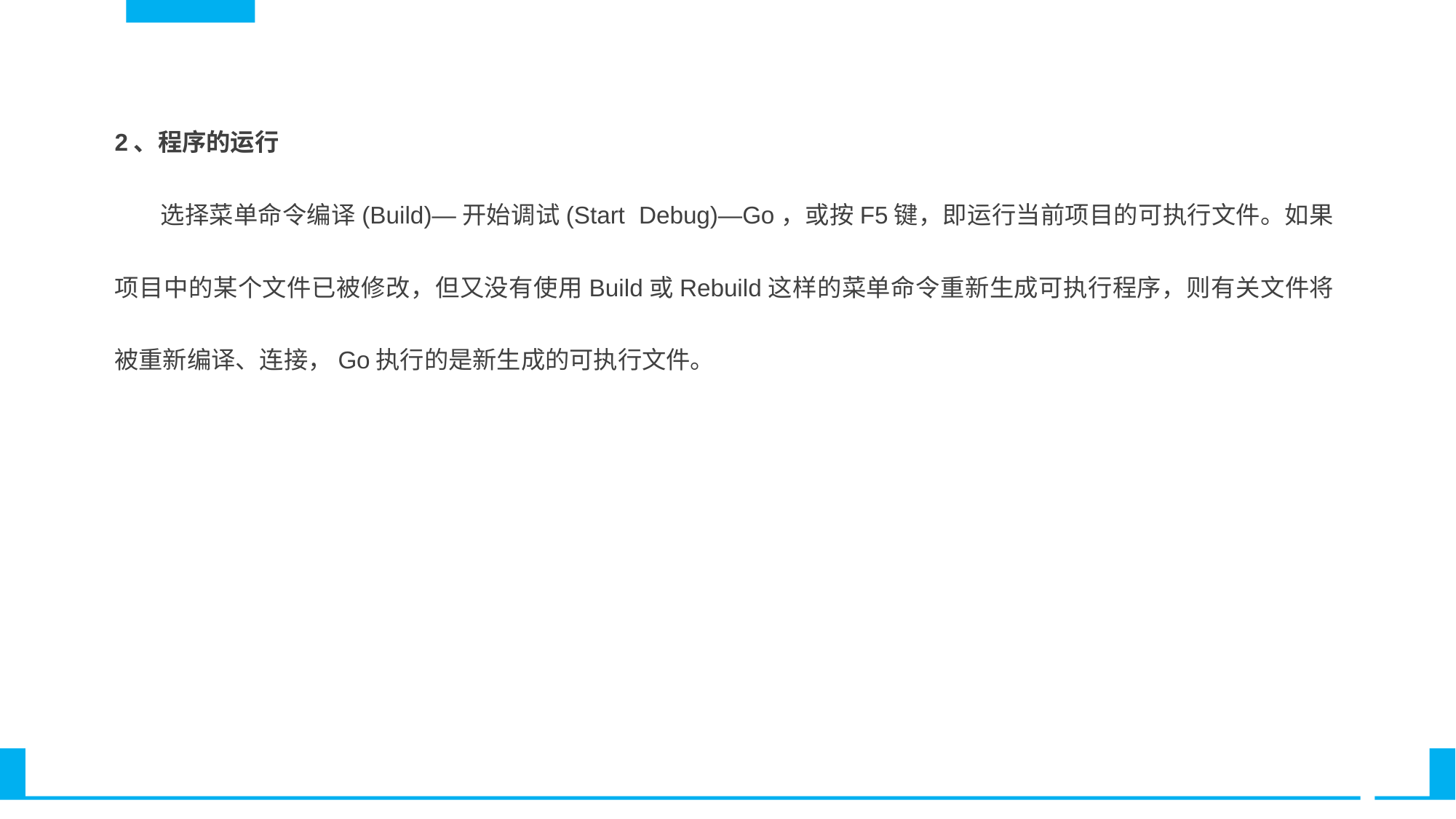

2、程序的运行
       选择菜单命令编译(Build)—开始调试(Start  Debug)—Go，或按F5键，即运行当前项目的可执行文件。如果项目中的某个文件已被修改，但又没有使用Build或Rebuild这样的菜单命令重新生成可执行程序，则有关文件将被重新编译、连接，Go执行的是新生成的可执行文件。